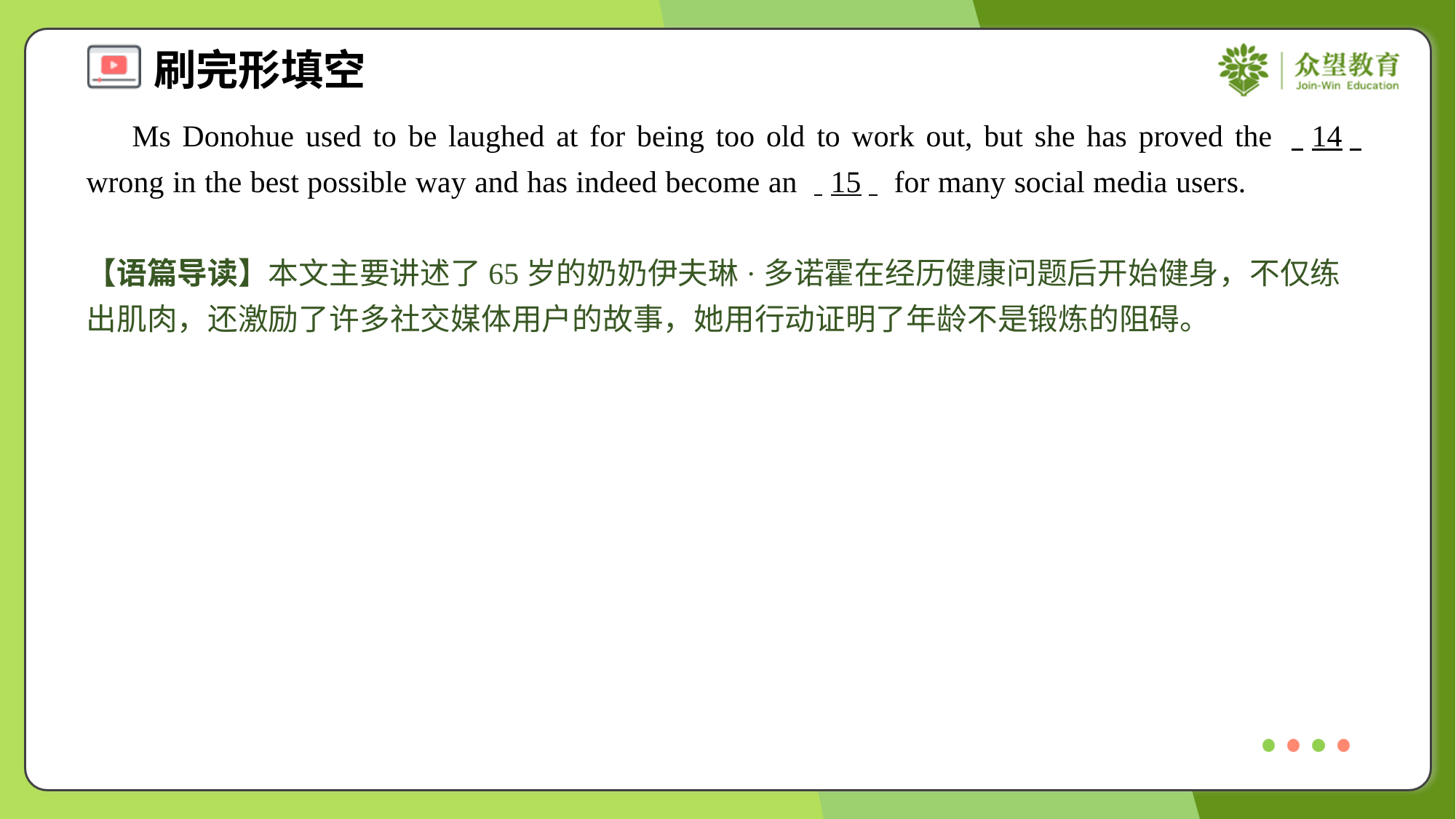

Ms Donohue used to be laughed at for being too old to work out, but she has proved the . .14. . wrong in the best possible way and has indeed become an . .15. . for many social media users.
【语篇导读】本文主要讲述了65岁的奶奶伊夫琳·多诺霍在经历健康问题后开始健身，不仅练出肌肉，还激励了许多社交媒体用户的故事，她用行动证明了年龄不是锻炼的阻碍。